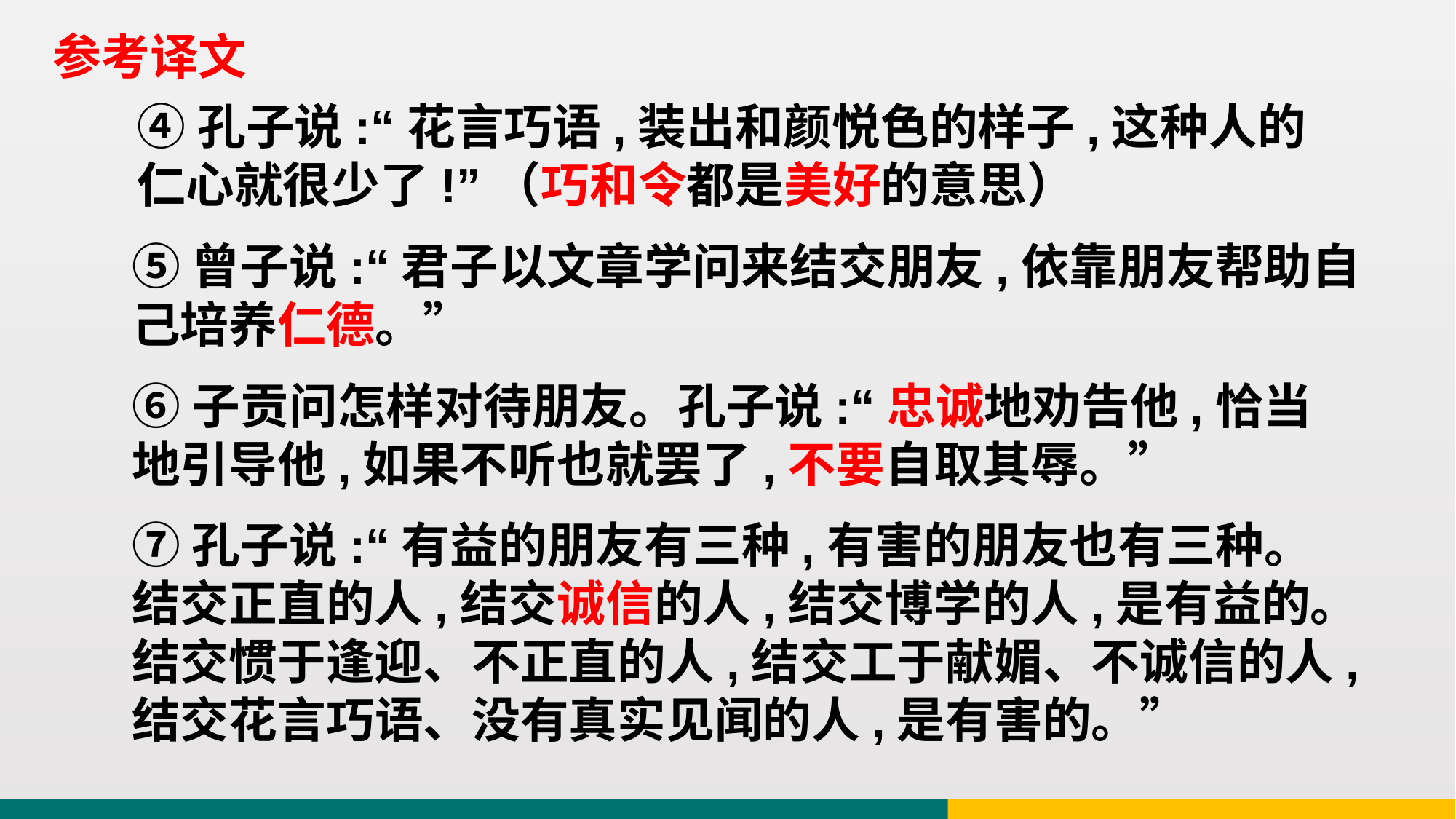

参考译文
④孔子说:“花言巧语,装出和颜悦色的样子,这种人的仁心就很少了!”（巧和令都是美好的意思）
⑤曾子说:“君子以文章学问来结交朋友,依靠朋友帮助自己培养仁德。”
⑥子贡问怎样对待朋友。孔子说:“忠诚地劝告他,恰当地引导他,如果不听也就罢了,不要自取其辱。”
⑦孔子说:“有益的朋友有三种,有害的朋友也有三种。结交正直的人,结交诚信的人,结交博学的人,是有益的。结交惯于逢迎、不正直的人,结交工于献媚、不诚信的人,结交花言巧语、没有真实见闻的人,是有害的。”